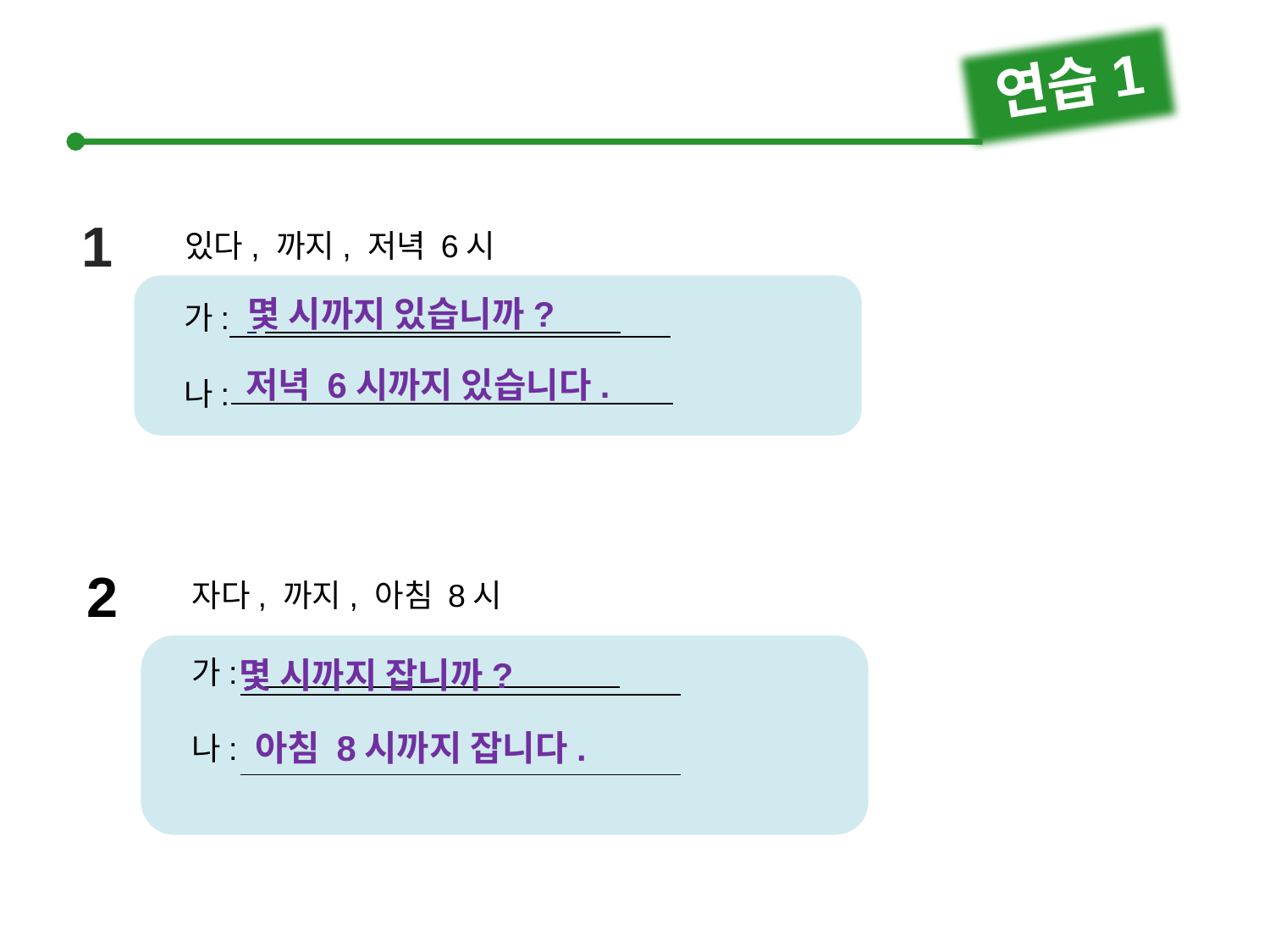

연습1
1
있다, 까지, 저녁 6시

가:

나:

몇 시까지 있습니까?
저녁 6시까지 있습니다.
2
자다, 까지, 아침 8시

가:

나:
몇 시까지 잡니까?
아침 8시까지 잡니다.